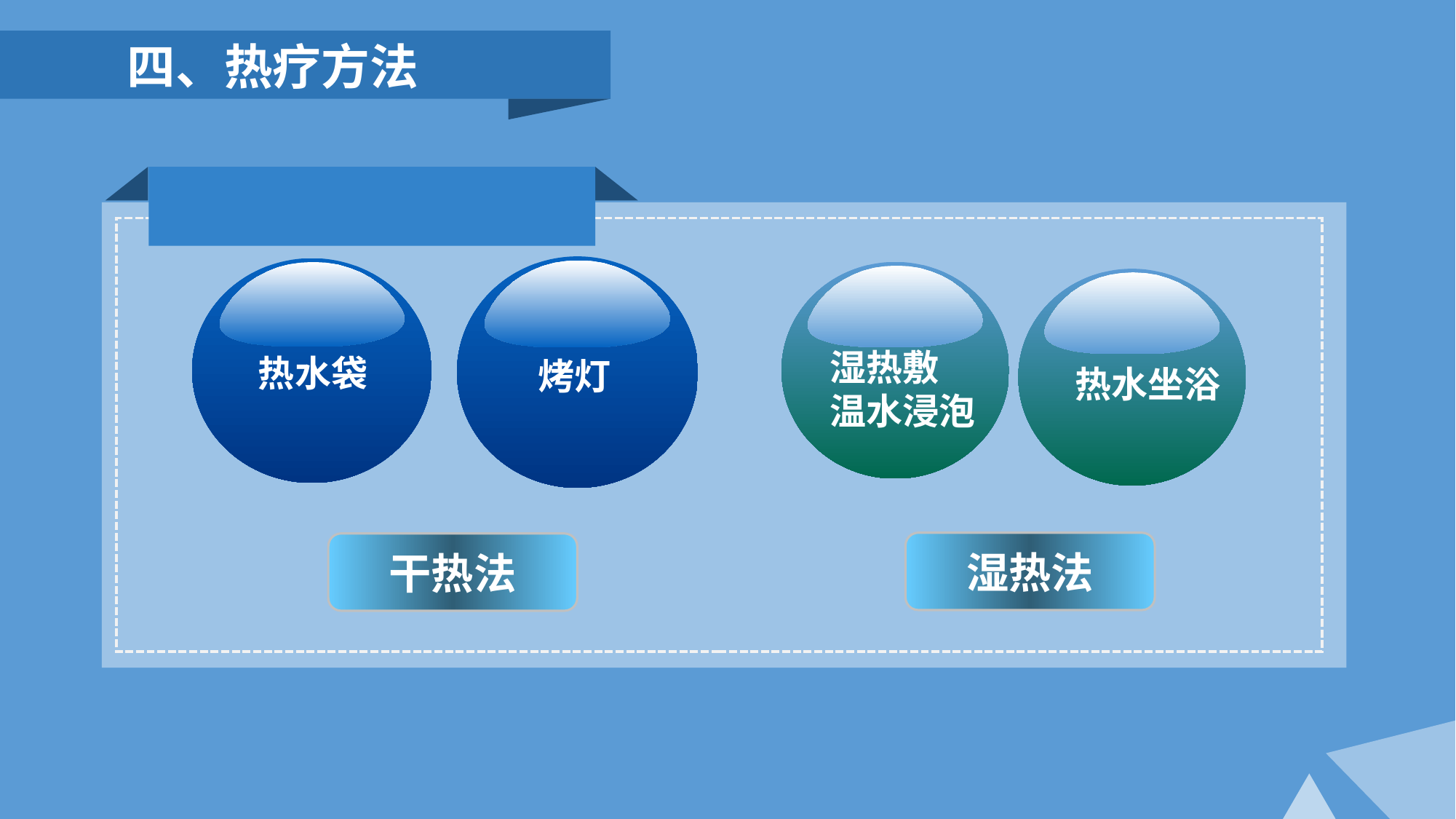

四、热疗方法

湿热敷
温水浸泡
热水袋
烤灯
热水坐浴
湿热法
干热法